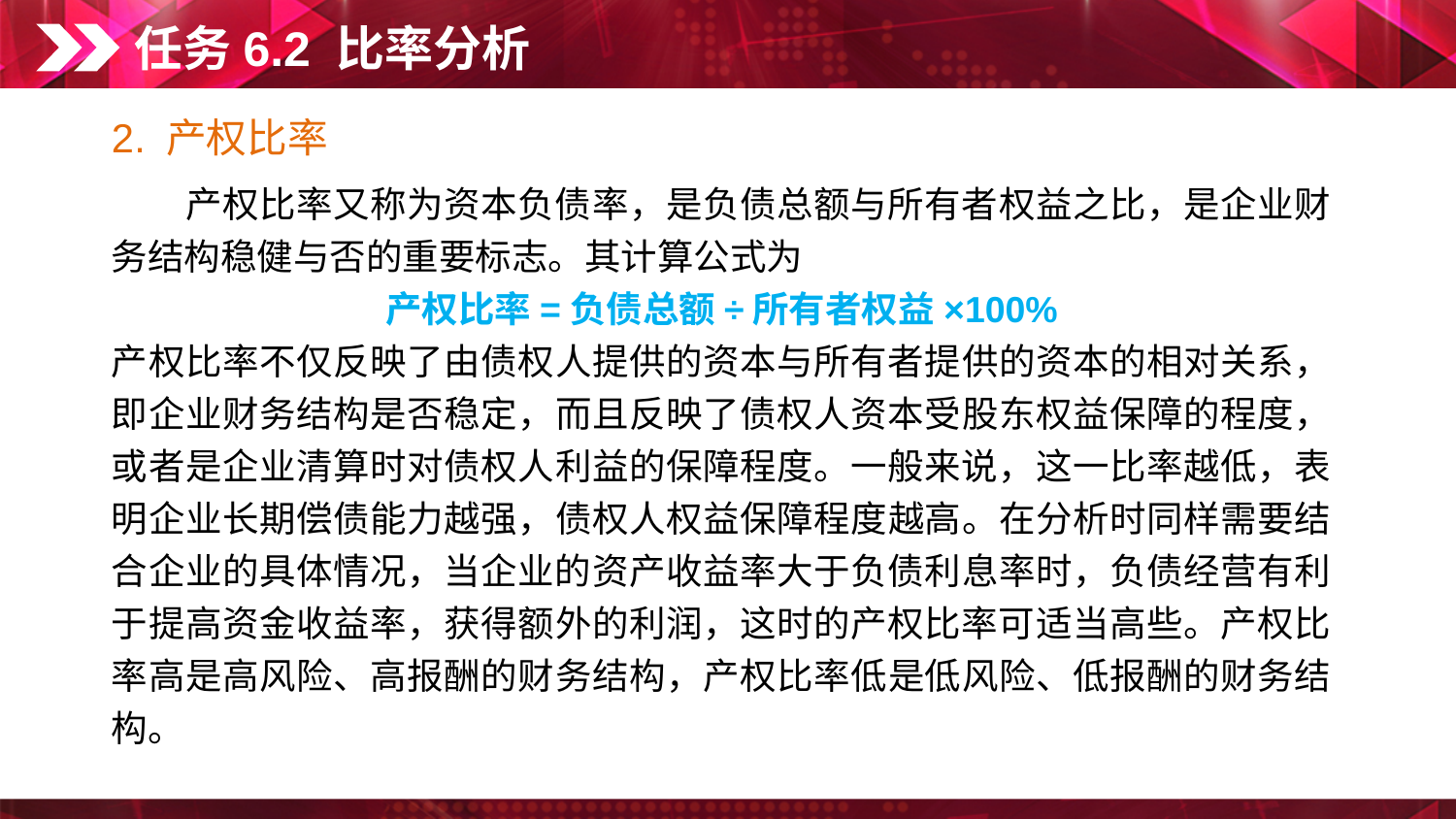

任务6.2 比率分析

2. 产权比率
　　产权比率又称为资本负债率，是负债总额与所有者权益之比，是企业财务结构稳健与否的重要标志。其计算公式为
产权比率=负债总额÷所有者权益×100%
产权比率不仅反映了由债权人提供的资本与所有者提供的资本的相对关系，即企业财务结构是否稳定，而且反映了债权人资本受股东权益保障的程度，或者是企业清算时对债权人利益的保障程度。一般来说，这一比率越低，表明企业长期偿债能力越强，债权人权益保障程度越高。在分析时同样需要结合企业的具体情况，当企业的资产收益率大于负债利息率时，负债经营有利于提高资金收益率，获得额外的利润，这时的产权比率可适当高些。产权比率高是高风险、高报酬的财务结构，产权比率低是低风险、低报酬的财务结构。